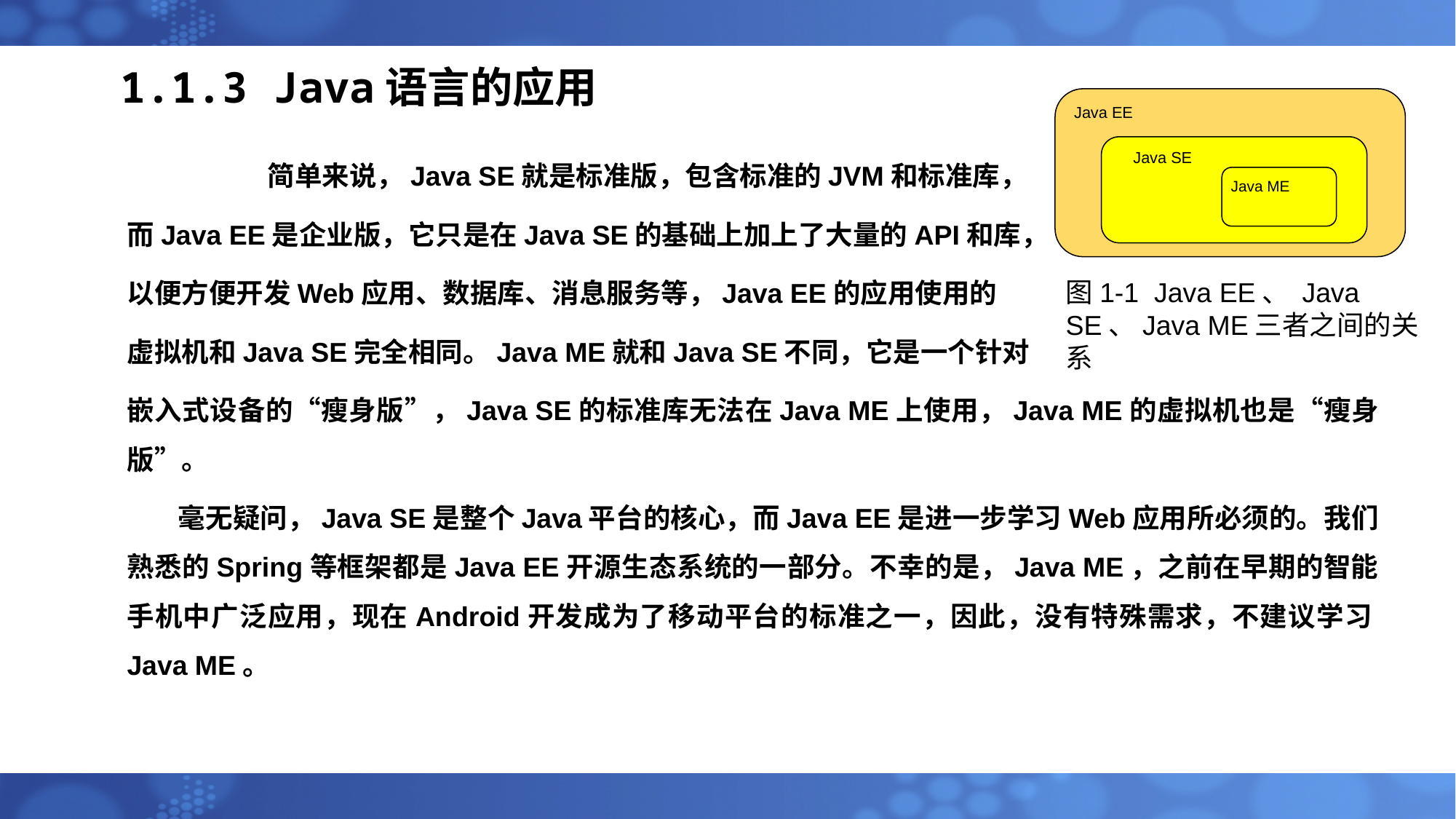

# 1.1.3 Java语言的应用
Java EE
Java SE
Java ME

Java ME
图1-1  Java EE、 Java SE、Java ME三者之间的关系

	    简单来说，Java SE就是标准版，包含标准的JVM和标准库，
而Java EE是企业版，它只是在Java SE的基础上加上了大量的API和库，
以便方便开发Web应用、数据库、消息服务等，Java EE的应用使用的
虚拟机和Java SE完全相同。Java ME就和Java SE不同，它是一个针对
嵌入式设备的“瘦身版”，Java SE的标准库无法在Java ME上使用，Java ME的虚拟机也是“瘦身版”。
       毫无疑问，Java SE是整个Java平台的核心，而Java EE是进一步学习Web应用所必须的。我们熟悉的Spring等框架都是Java EE开源生态系统的一部分。不幸的是，Java ME，之前在早期的智能手机中广泛应用，现在Android开发成为了移动平台的标准之一，因此，没有特殊需求，不建议学习Java ME。